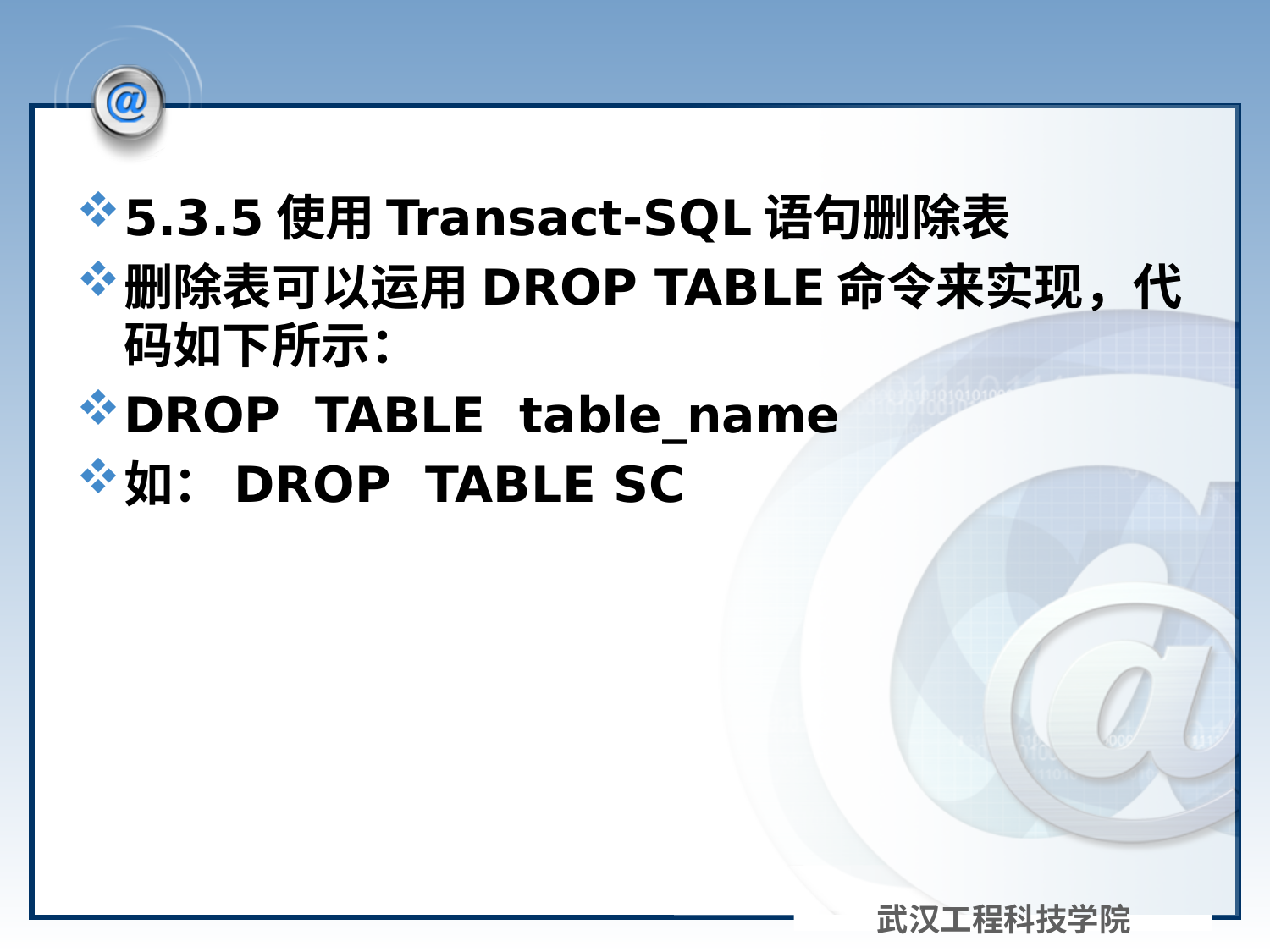

#
5.3.5使用Transact-SQL语句删除表
删除表可以运用DROP TABLE命令来实现，代码如下所示：
DROP  TABLE  table_name
如：DROP  TABLE SC

武汉工程科技学院